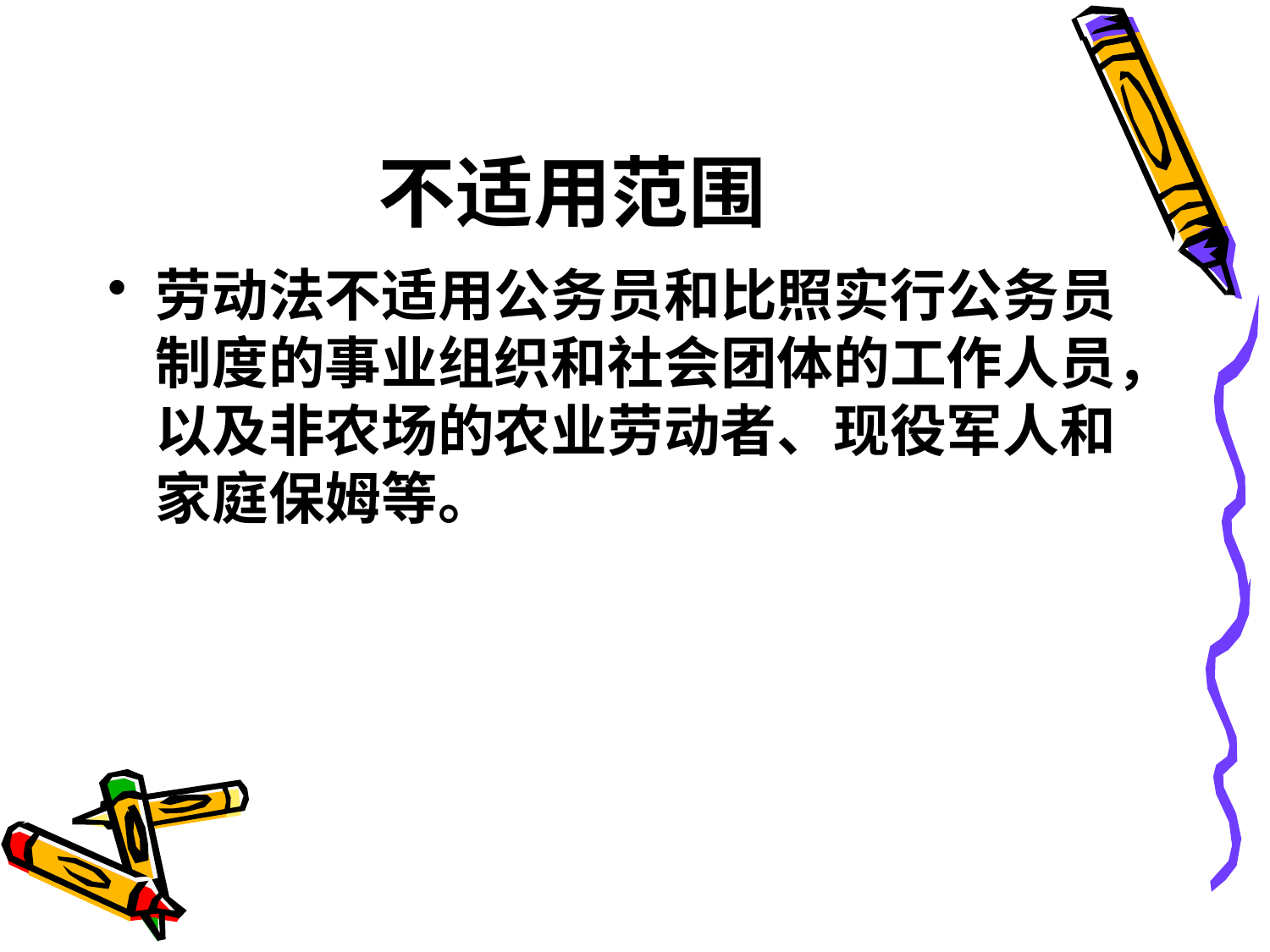

# 不适用范围
劳动法不适用公务员和比照实行公务员制度的事业组织和社会团体的工作人员，以及非农场的农业劳动者、现役军人和家庭保姆等。